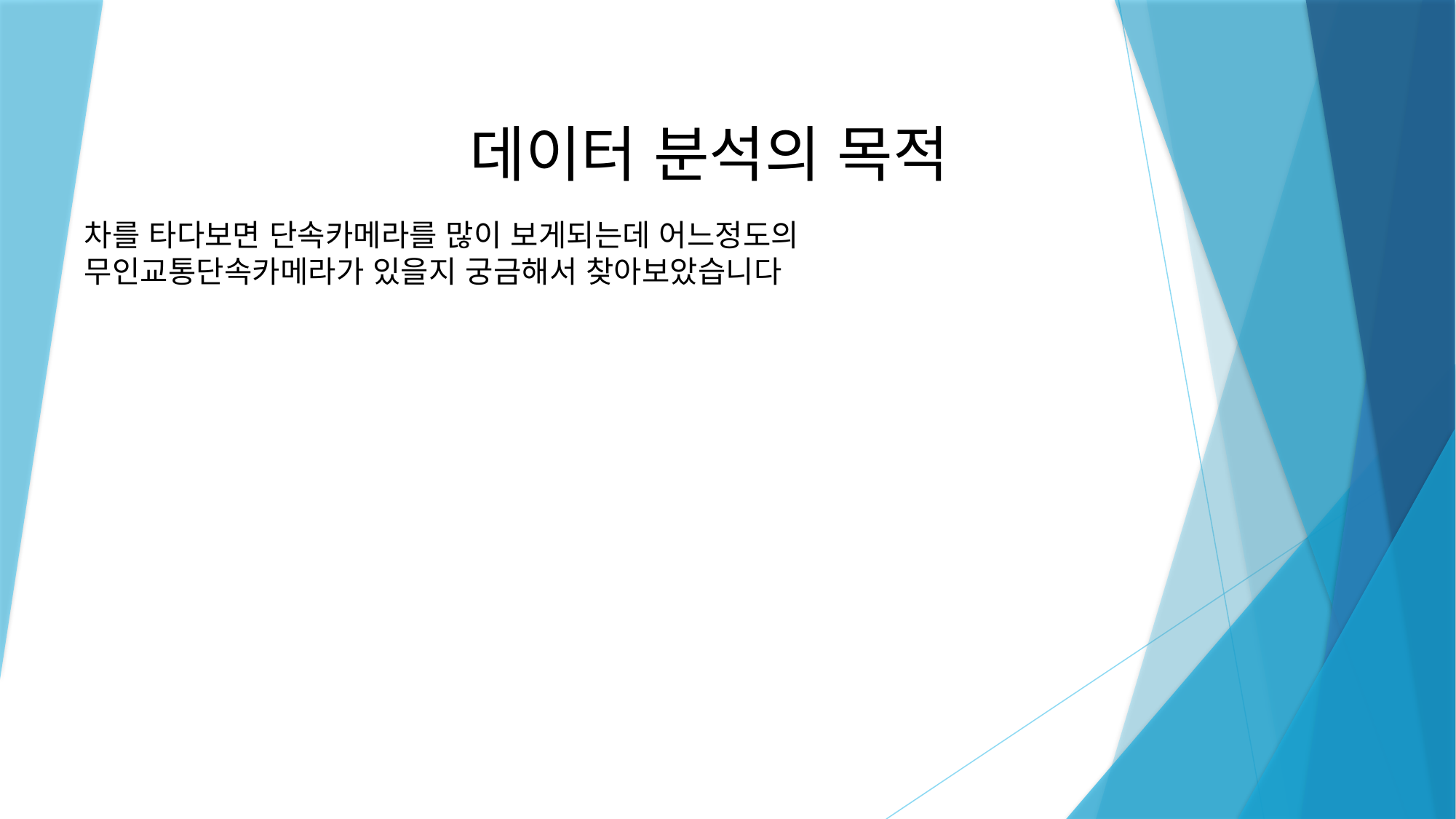

# 데이터 분석의 목적
차를 타다보면 단속카메라를 많이 보게되는데 어느정도의 무인교통단속카메라가 있을지 궁금해서 찾아보았습니다